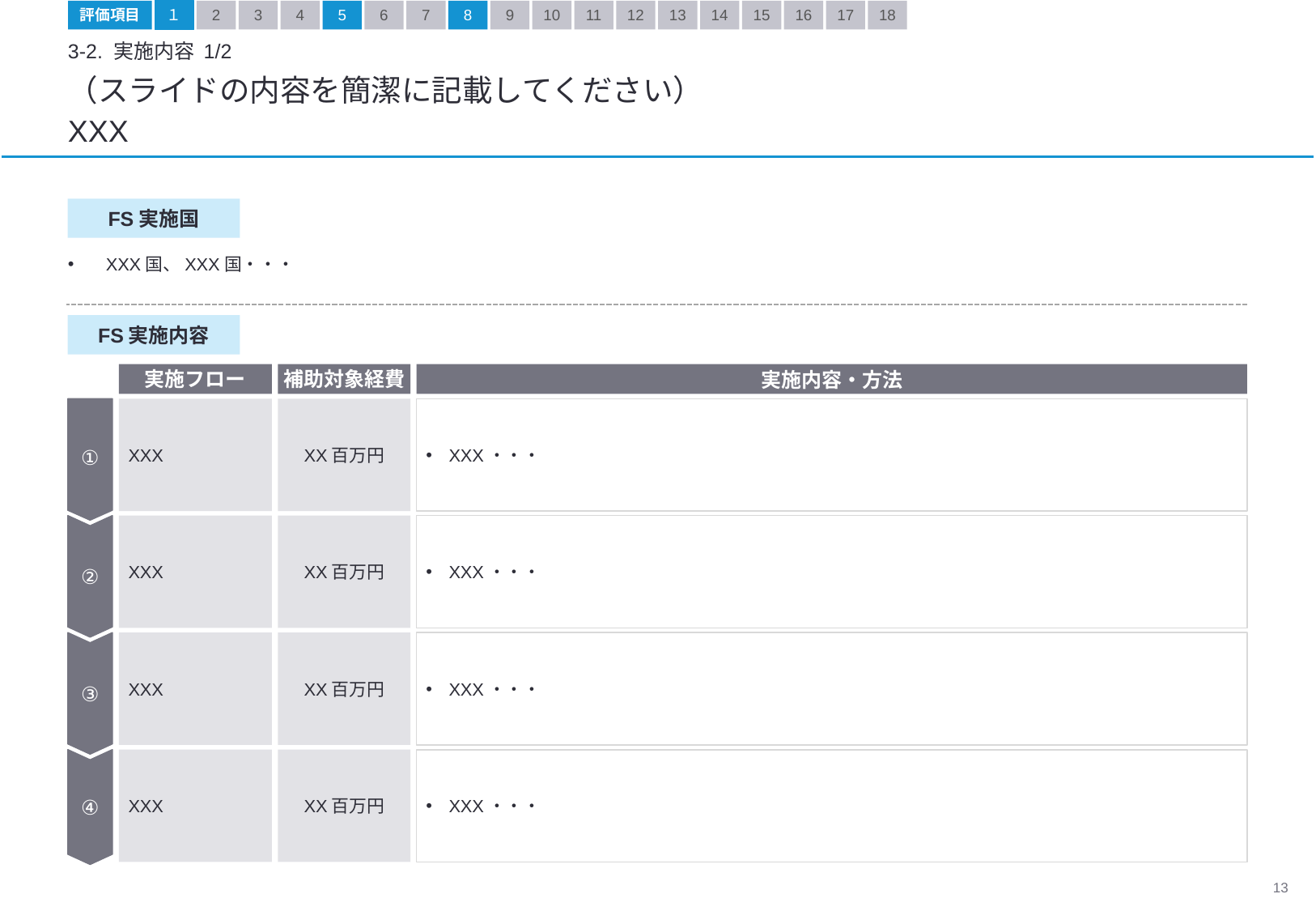

評価項目
１
2
3
4
5
6
7
8
9
10
11
12
13
14
15
16
17
18
3-2. 実施内容 1/2
（スライドの内容を簡潔に記載してください）
XXX
FS実施国
XXX国、XXX国・・・
FS実施内容
実施フロー
補助対象経費
実施内容・方法
XXX
XX百万円
XXX・・・
①
XXX
XX百万円
XXX・・・
②
XXX
XX百万円
XXX・・・
③
XXX
XX百万円
XXX・・・
④